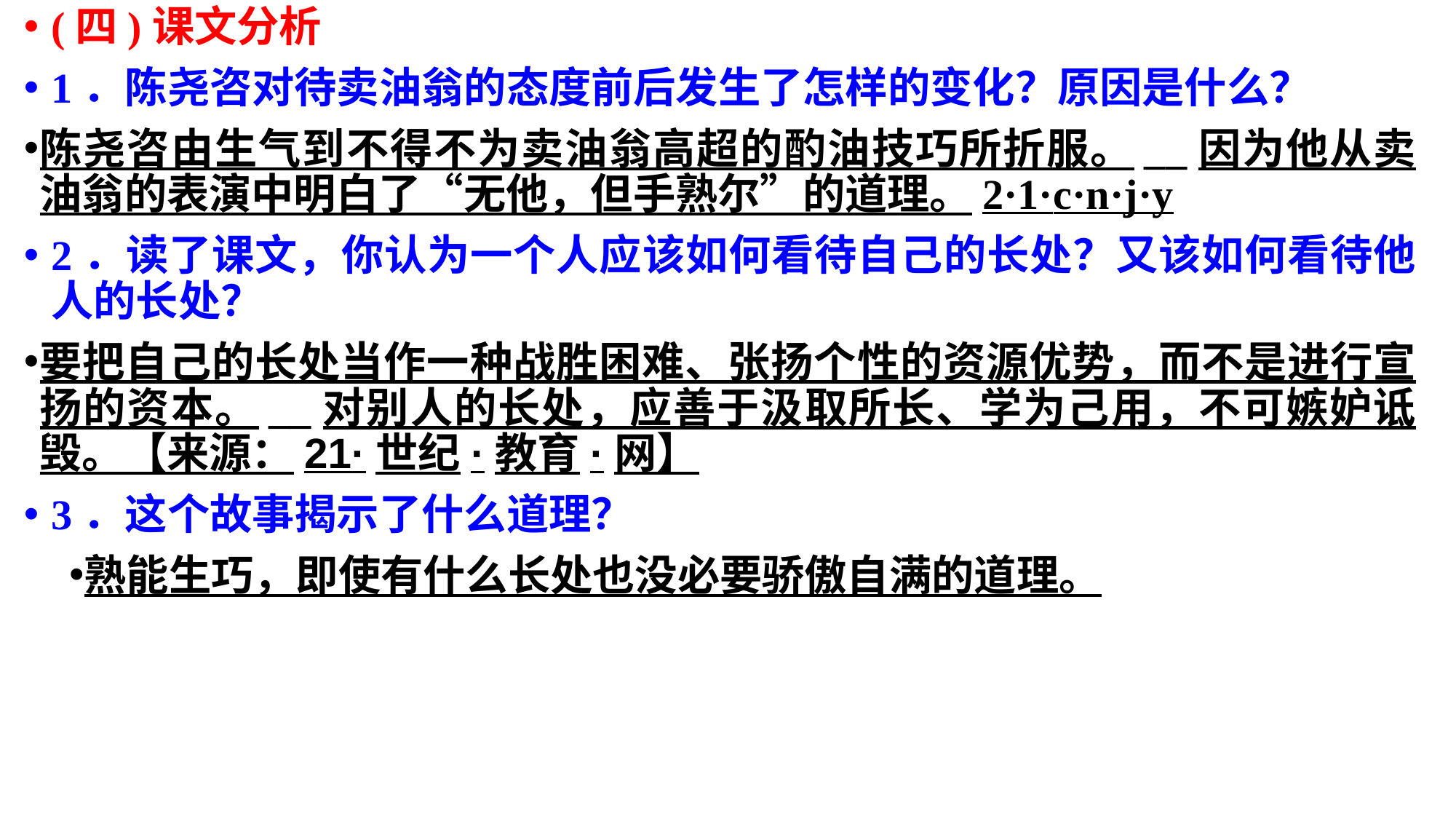

(四)课文分析
1．陈尧咨对待卖油翁的态度前后发生了怎样的变化？原因是什么？
陈尧咨由生气到不得不为卖油翁高超的酌油技巧所折服。__因为他从卖油翁的表演中明白了“无他，但手熟尔”的道理。2·1·c·n·j·y
2．读了课文，你认为一个人应该如何看待自己的长处？又该如何看待他人的长处？
要把自己的长处当作一种战胜困难、张扬个性的资源优势，而不是进行宣扬的资本。__对别人的长处，应善于汲取所长、学为己用，不可嫉妒诋毁。【来源：21·世纪·教育·网】
3．这个故事揭示了什么道理？
熟能生巧，即使有什么长处也没必要骄傲自满的道理。